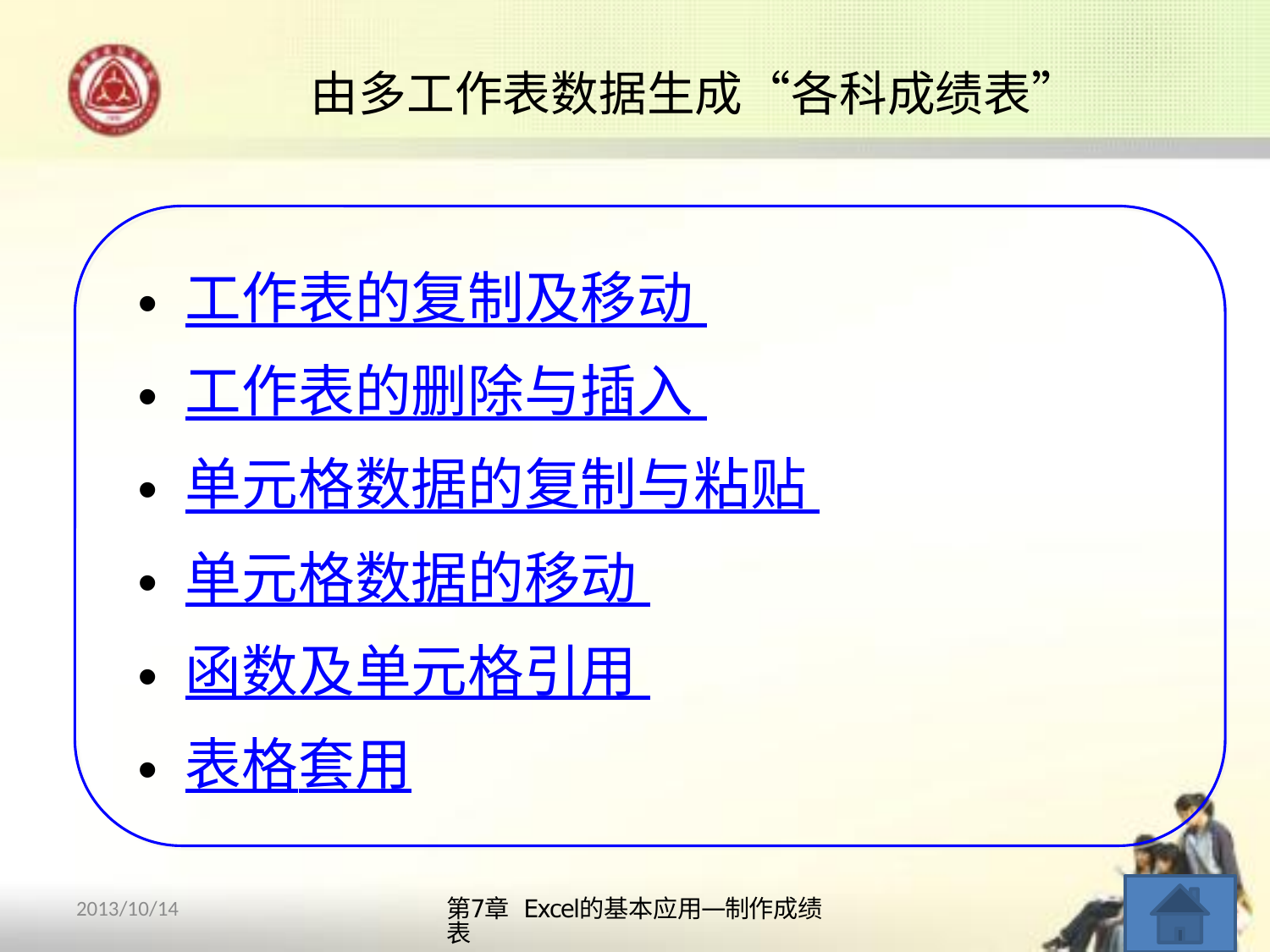

# 由多工作表数据生成“各科成绩表”

工作表的复制及移动
工作表的删除与插入
单元格数据的复制与粘贴
单元格数据的移动
函数及单元格引用
表格套用

第7章  Excel的基本应用—制作成绩表
12
2013/10/14